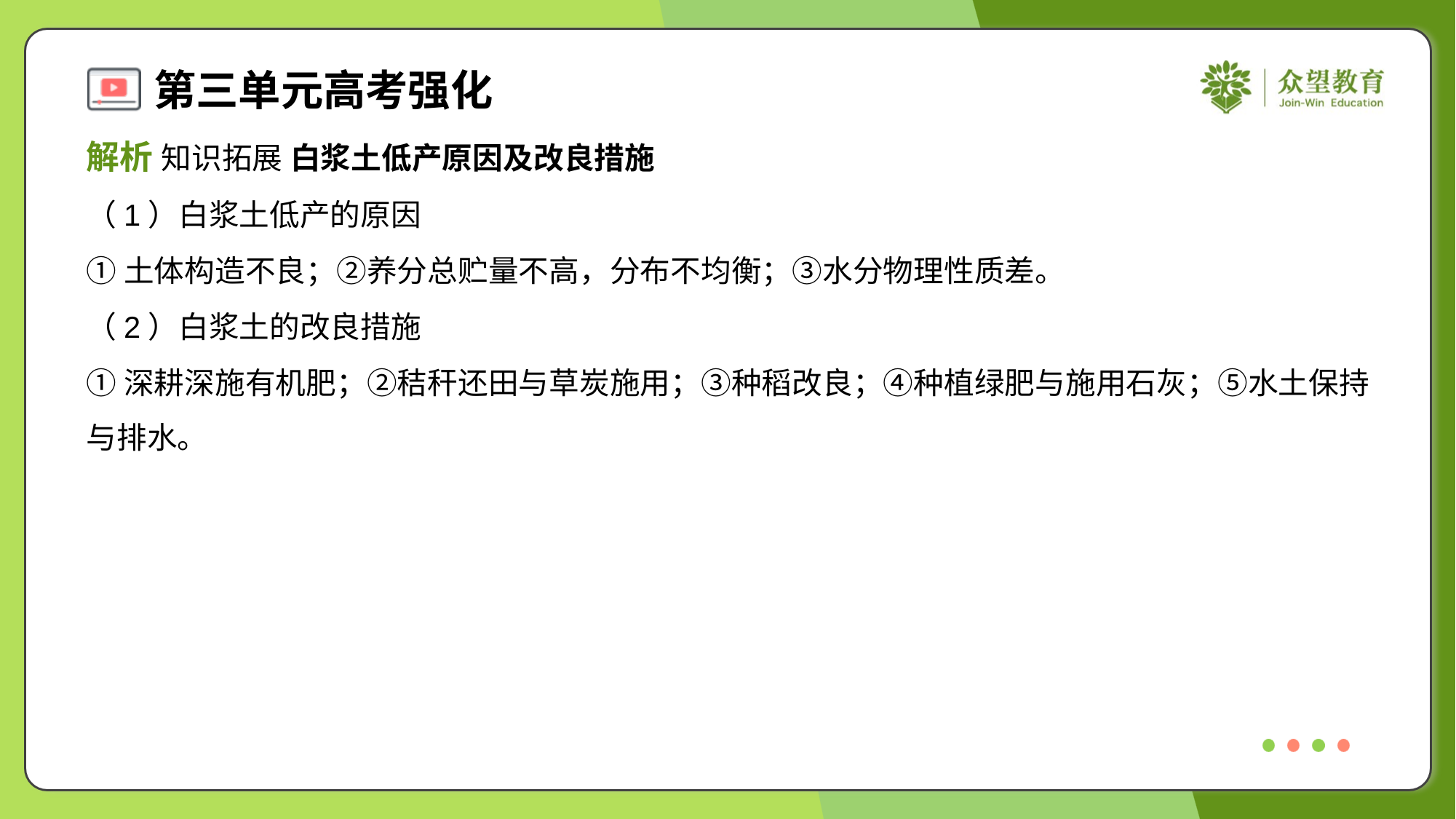

解析 知识拓展 白浆土低产原因及改良措施
（1）白浆土低产的原因
①土体构造不良；②养分总贮量不高，分布不均衡；③水分物理性质差。
（2）白浆土的改良措施
①深耕深施有机肥；②秸秆还田与草炭施用；③种稻改良；④种植绿肥与施用石灰；⑤水土保持
与排水。